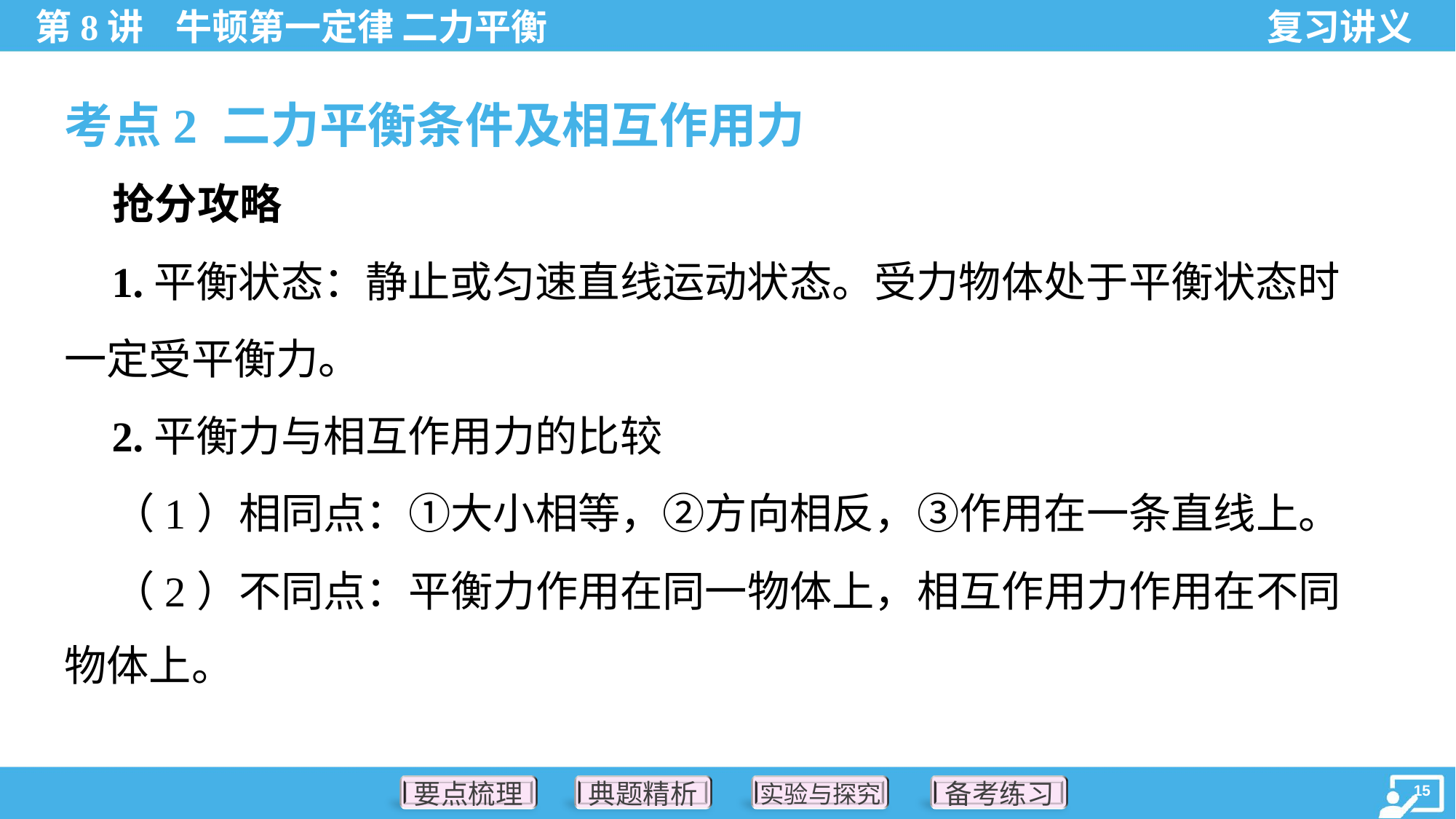

考点2 二力平衡条件及相互作用力
    抢分攻略
    1.平衡状态：静止或匀速直线运动状态。受力物体处于平衡状态时
一定受平衡力。
    2.平衡力与相互作用力的比较
    （1）相同点：①大小相等，②方向相反，③作用在一条直线上。
    （2）不同点：平衡力作用在同一物体上，相互作用力作用在不同
物体上。